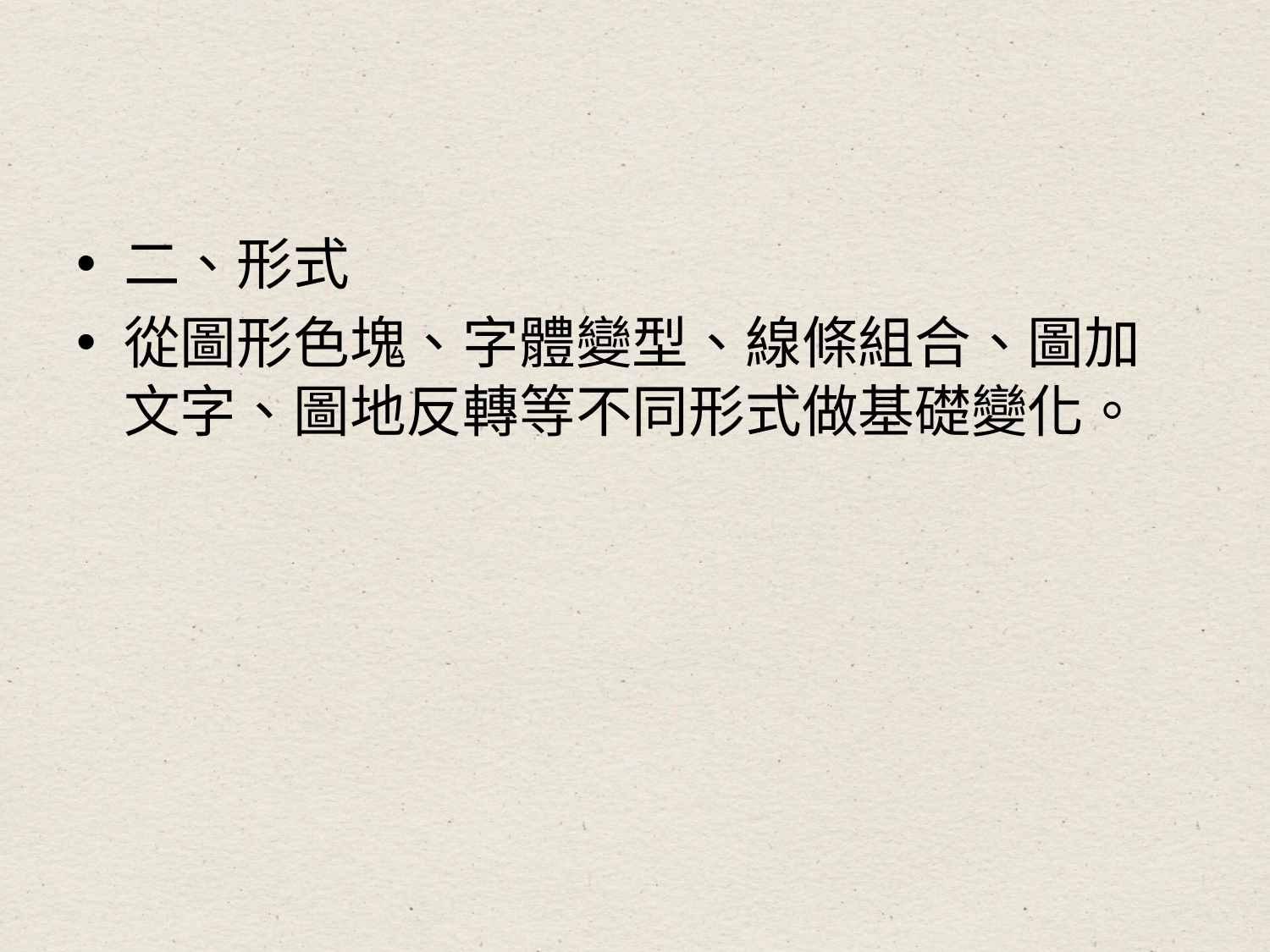

#
二、形式
從圖形色塊、字體變型、線條組合、圖加文字、圖地反轉等不同形式做基礎變化。